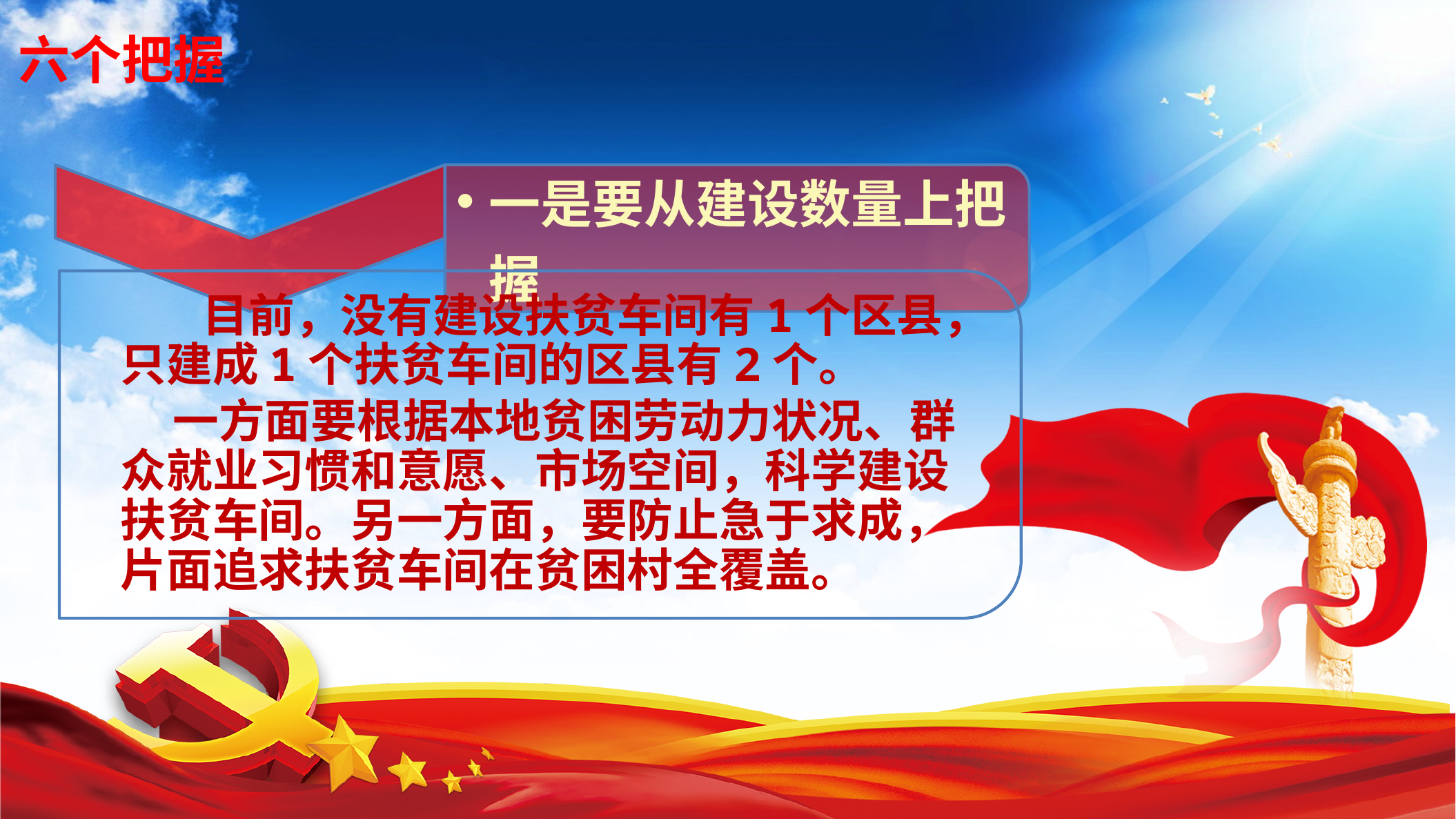

六个把握
一是要从建设数量上把握

          目前，没有建设扶贫车间有1个区县，只建成1个扶贫车间的区县有2个。
       一方面要根据本地贫困劳动力状况、群众就业习惯和意愿、市场空间，科学建设扶贫车间。另一方面，要防止急于求成，片面追求扶贫车间在贫困村全覆盖。